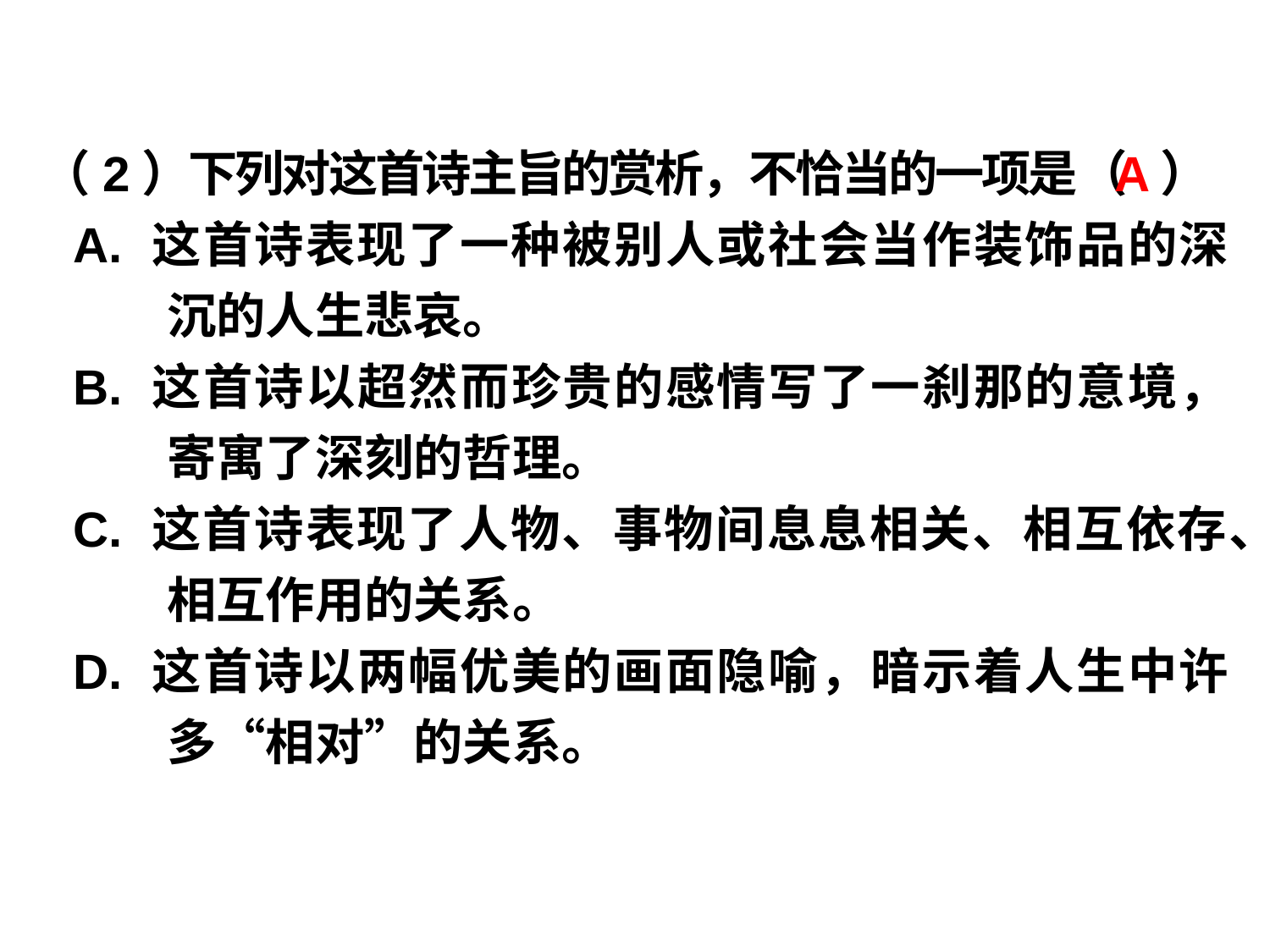

（2）下列对这首诗主旨的赏析，不恰当的一项是（   ）
  A. 这首诗表现了一种被别人或社会当作装饰品的深沉的人生悲哀。
  B. 这首诗以超然而珍贵的感情写了一刹那的意境，寄寓了深刻的哲理。
  C. 这首诗表现了人物、事物间息息相关、相互依存、相互作用的关系。
  D. 这首诗以两幅优美的画面隐喻，暗示着人生中许多“相对”的关系。
A